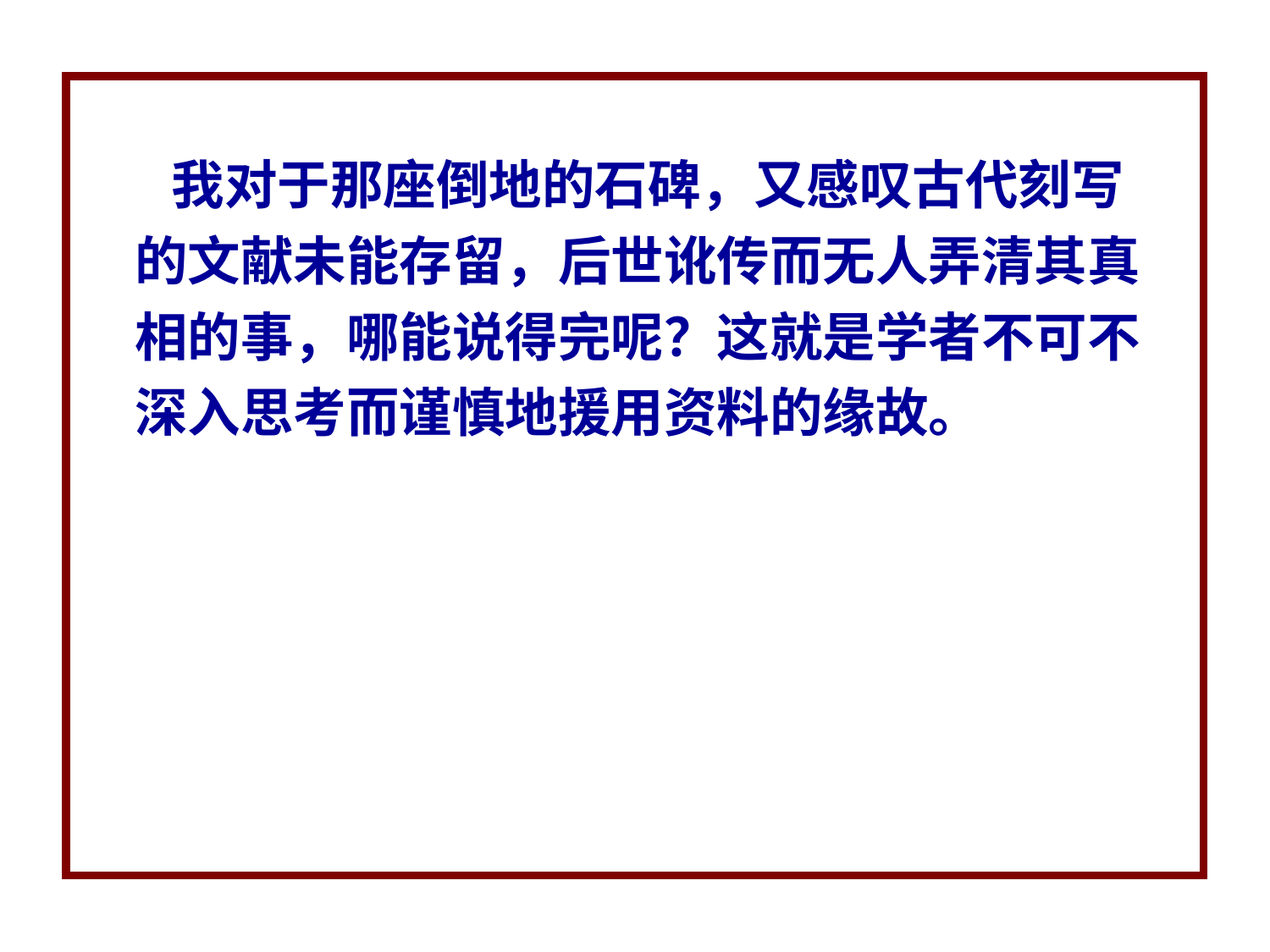

我对于那座倒地的石碑，又感叹古代刻写的文献未能存留，后世讹传而无人弄清其真相的事，哪能说得完呢？这就是学者不可不深入思考而谨慎地援用资料的缘故。